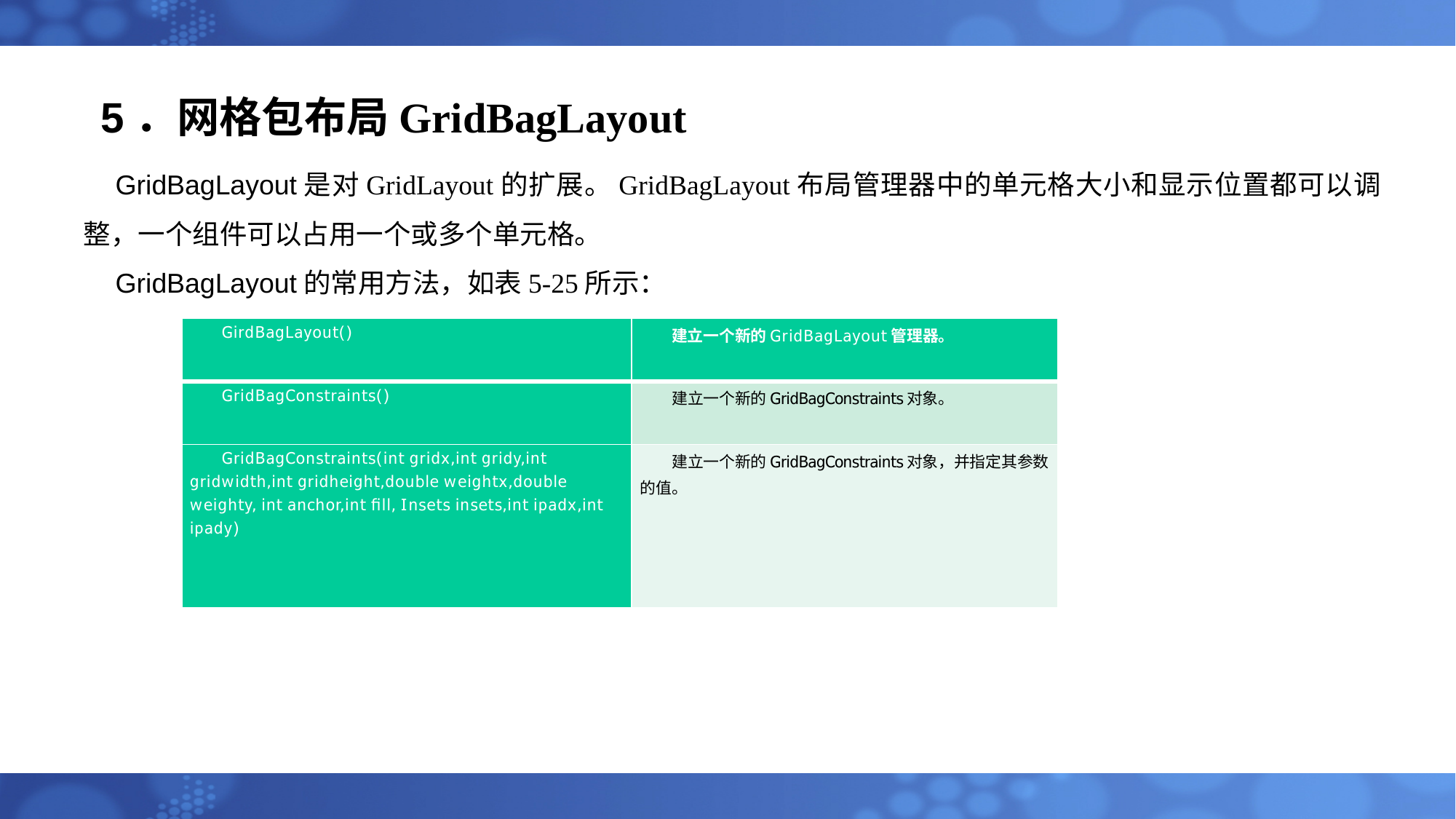

# 5．网格包布局GridBagLayout
GridBagLayout是对GridLayout的扩展。GridBagLayout布局管理器中的单元格大小和显示位置都可以调整，一个组件可以占用一个或多个单元格。
GridBagLayout的常用方法，如表5-25所示：
| GirdBagLayout() | 建立一个新的GridBagLayout管理器。 |
| --- | --- |
| GridBagConstraints() | 建立一个新的GridBagConstraints对象。 |
| GridBagConstraints(int gridx,int gridy,int gridwidth,int gridheight,double weightx,double weighty, int anchor,int fill, Insets insets,int ipadx,int ipady) | 建立一个新的GridBagConstraints对象，并指定其参数的值。 |